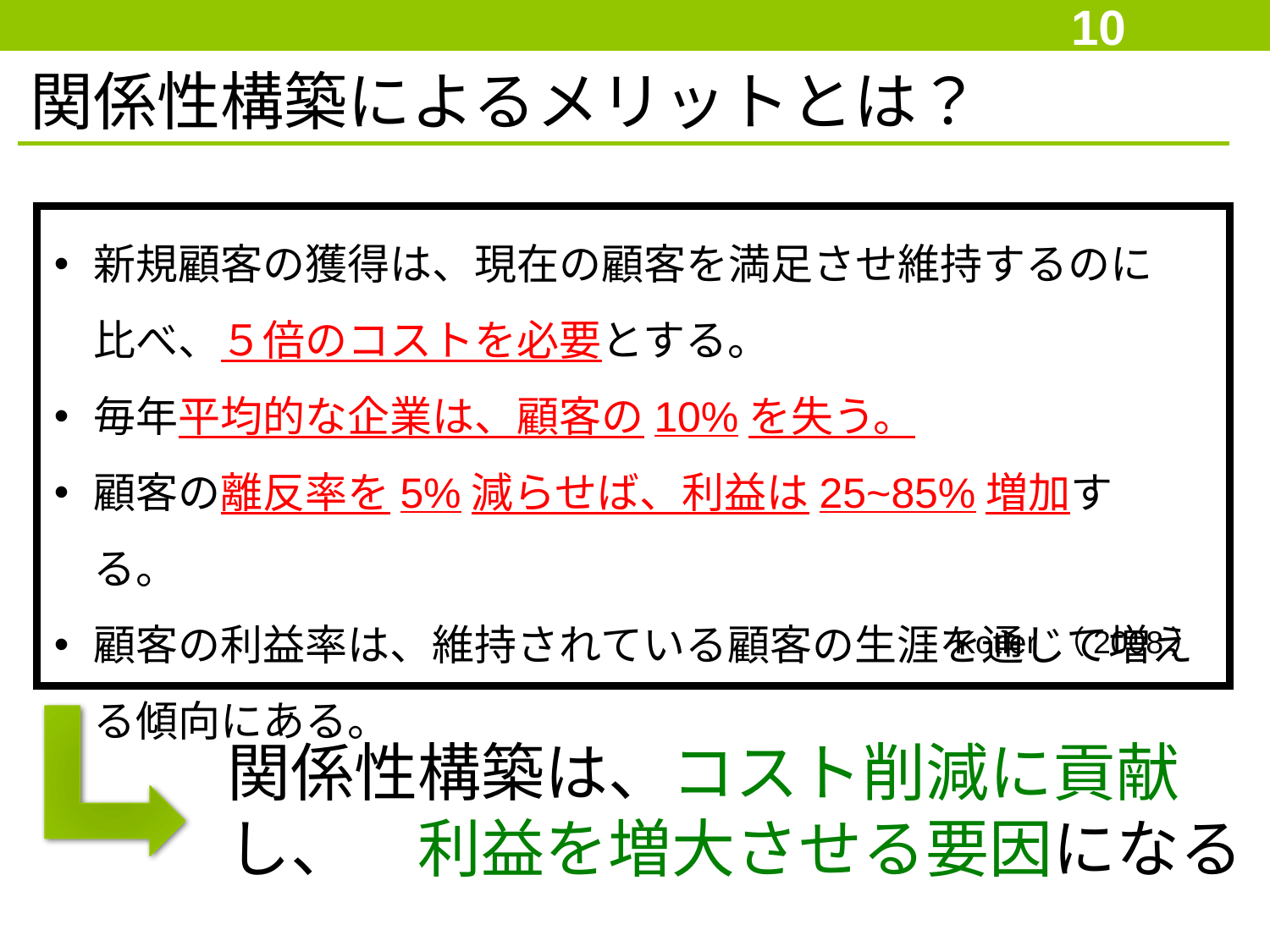

10
関係性構築によるメリットとは？
新規顧客の獲得は、現在の顧客を満足させ維持するのに    比べ、５倍のコストを必要とする。
毎年平均的な企業は、顧客の10%を失う。
顧客の離反率を5%減らせば、利益は25~85%増加する。
顧客の利益率は、維持されている顧客の生涯を通じて増える傾向にある。

Kotler （2008）

関係性構築は、コスト削減に貢献し、　利益を増大させる要因になる